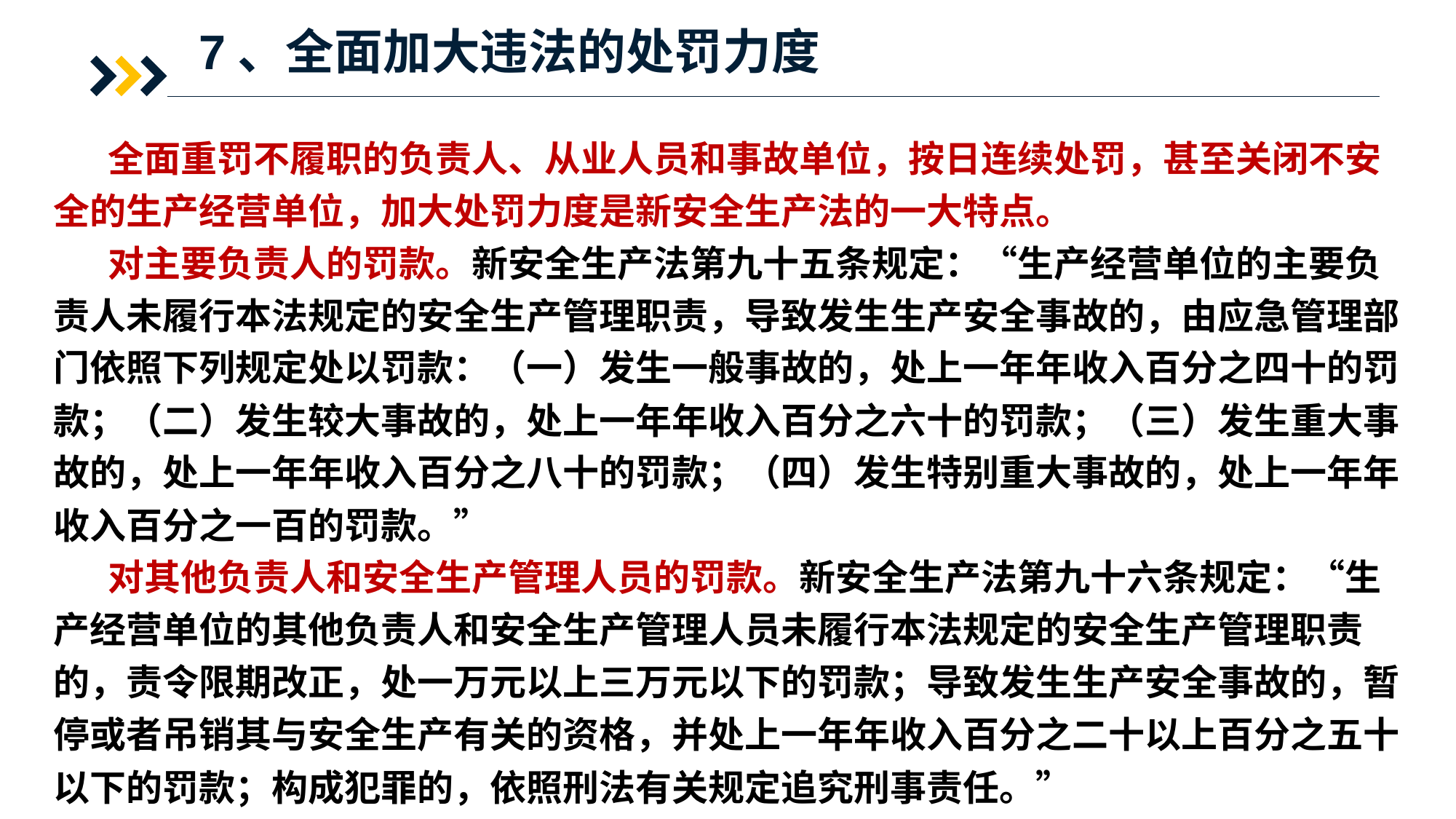

7、全面加大违法的处罚力度

全面重罚不履职的负责人、从业人员和事故单位，按日连续处罚，甚至关闭不安全的生产经营单位，加大处罚力度是新安全生产法的一大特点。
对主要负责人的罚款。新安全生产法第九十五条规定：“生产经营单位的主要负责人未履行本法规定的安全生产管理职责，导致发生生产安全事故的，由应急管理部门依照下列规定处以罚款：（一）发生一般事故的，处上一年年收入百分之四十的罚款；（二）发生较大事故的，处上一年年收入百分之六十的罚款；（三）发生重大事故的，处上一年年收入百分之八十的罚款；（四）发生特别重大事故的，处上一年年收入百分之一百的罚款。”
对其他负责人和安全生产管理人员的罚款。新安全生产法第九十六条规定：“生产经营单位的其他负责人和安全生产管理人员未履行本法规定的安全生产管理职责的，责令限期改正，处一万元以上三万元以下的罚款；导致发生生产安全事故的，暂停或者吊销其与安全生产有关的资格，并处上一年年收入百分之二十以上百分之五十以下的罚款；构成犯罪的，依照刑法有关规定追究刑事责任。”